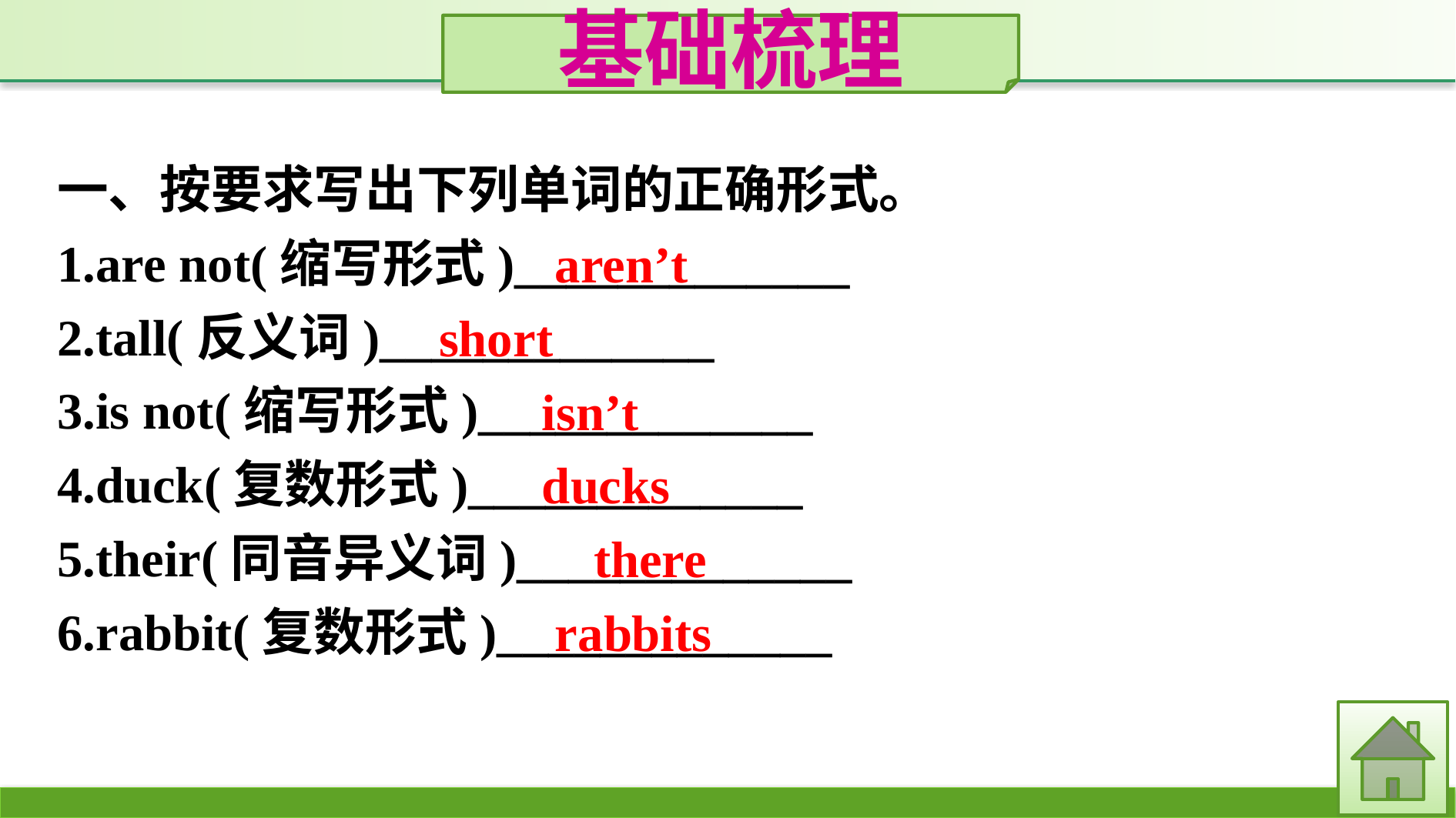

基础梳理
一、按要求写出下列单词的正确形式。
1.are not(缩写形式)_____________
2.tall(反义词)_____________
3.is not(缩写形式)_____________
4.duck(复数形式)_____________
5.their(同音异义词)_____________
6.rabbit(复数形式)_____________
         aren’t
short
        isn’t
        ducks
            there
         rabbits